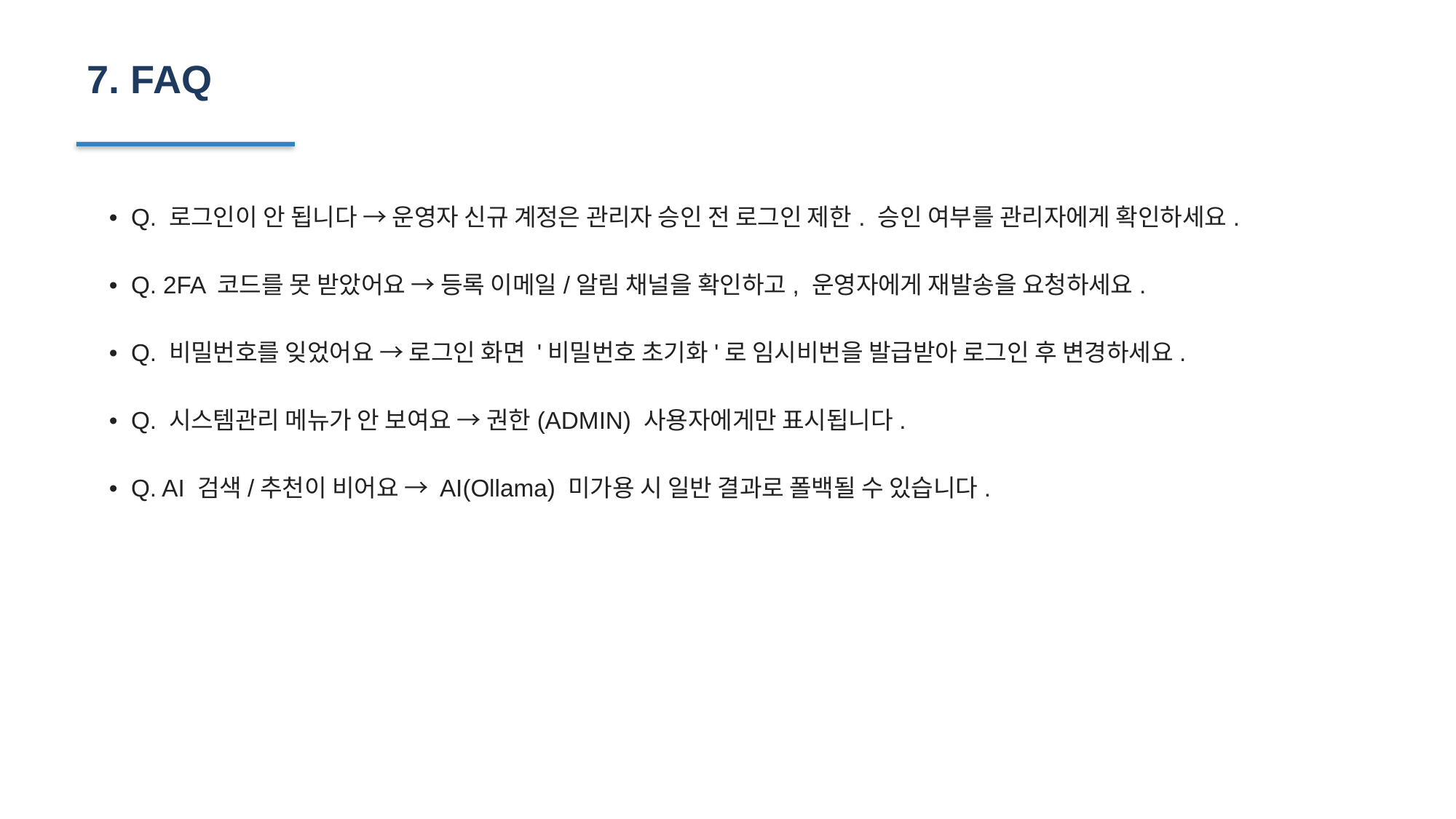

7. FAQ

•  Q. 로그인이 안 됩니다 → 운영자 신규 계정은 관리자 승인 전 로그인 제한. 승인 여부를 관리자에게 확인하세요.
•  Q. 2FA 코드를 못 받았어요 → 등록 이메일/알림 채널을 확인하고, 운영자에게 재발송을 요청하세요.
•  Q. 비밀번호를 잊었어요 → 로그인 화면 '비밀번호 초기화'로 임시비번을 발급받아 로그인 후 변경하세요.
•  Q. 시스템관리 메뉴가 안 보여요 → 권한(ADMIN) 사용자에게만 표시됩니다.
•  Q. AI 검색/추천이 비어요 → AI(Ollama) 미가용 시 일반 결과로 폴백될 수 있습니다.